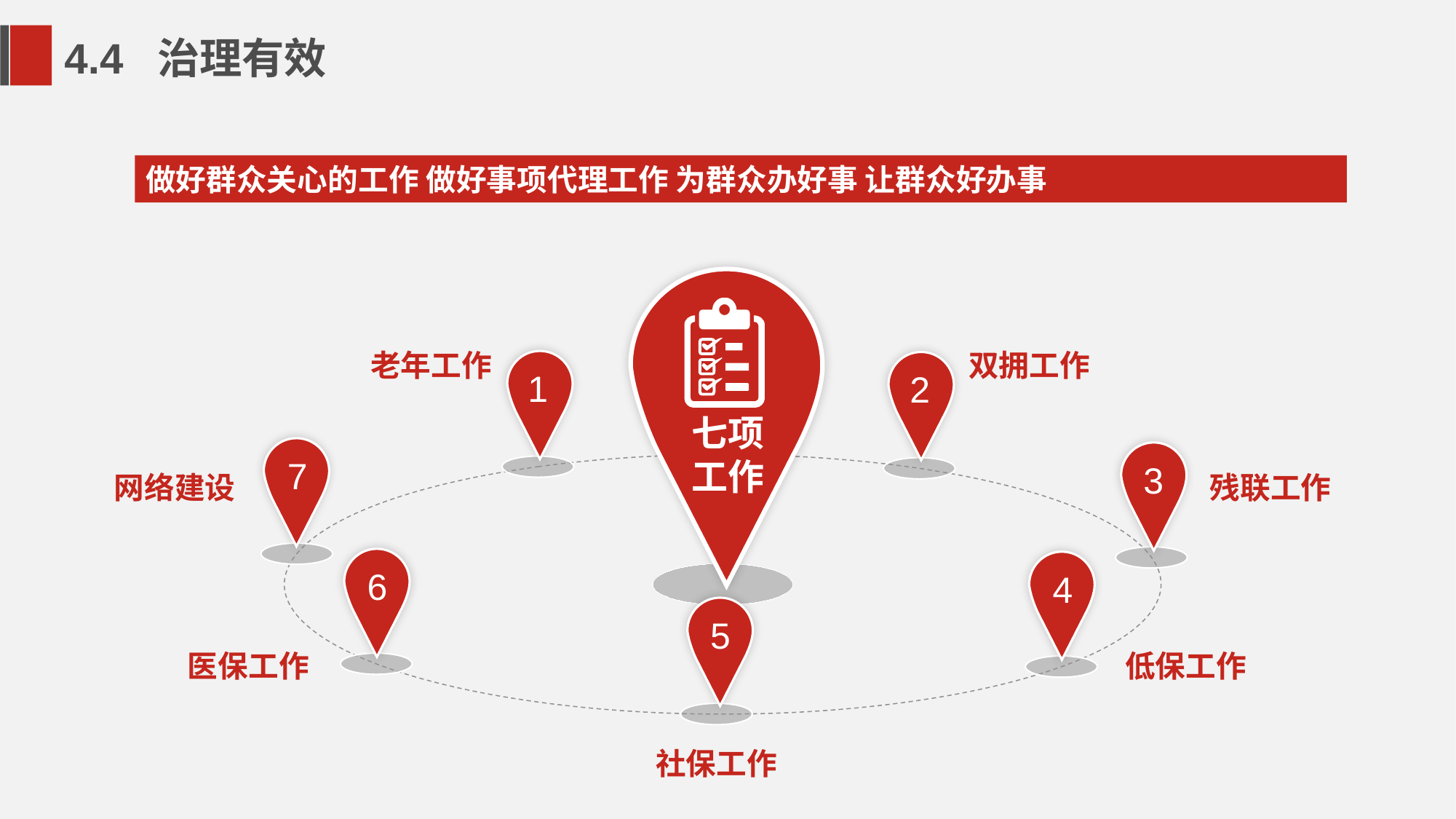

4.4  治理有效
做好群众关心的工作 做好事项代理工作 为群众办好事 让群众好办事

老年工作
双拥工作

1

2
七项工作

7

3

网络建设
残联工作

6

4

5
医保工作
低保工作

社保工作